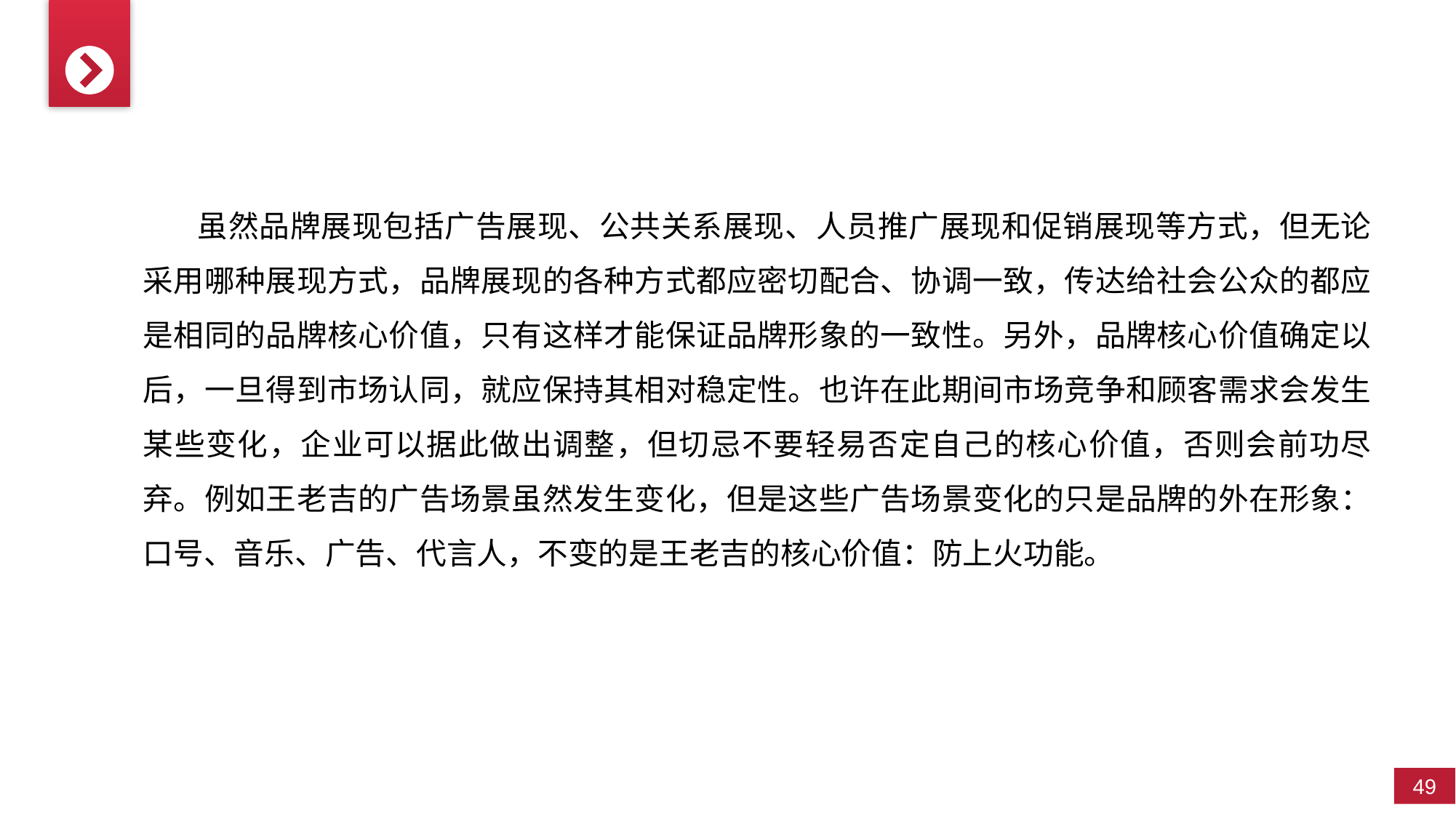

虽然品牌展现包括广告展现、公共关系展现、人员推广展现和促销展现等方式，但无论采用哪种展现方式，品牌展现的各种方式都应密切配合、协调一致，传达给社会公众的都应是相同的品牌核心价值，只有这样才能保证品牌形象的一致性。另外，品牌核心价值确定以后，一旦得到市场认同，就应保持其相对稳定性。也许在此期间市场竞争和顾客需求会发生某些变化，企业可以据此做出调整，但切忌不要轻易否定自己的核心价值，否则会前功尽弃。例如王老吉的广告场景虽然发生变化，但是这些广告场景变化的只是品牌的外在形象：口号、音乐、广告、代言人，不变的是王老吉的核心价值：防上火功能。